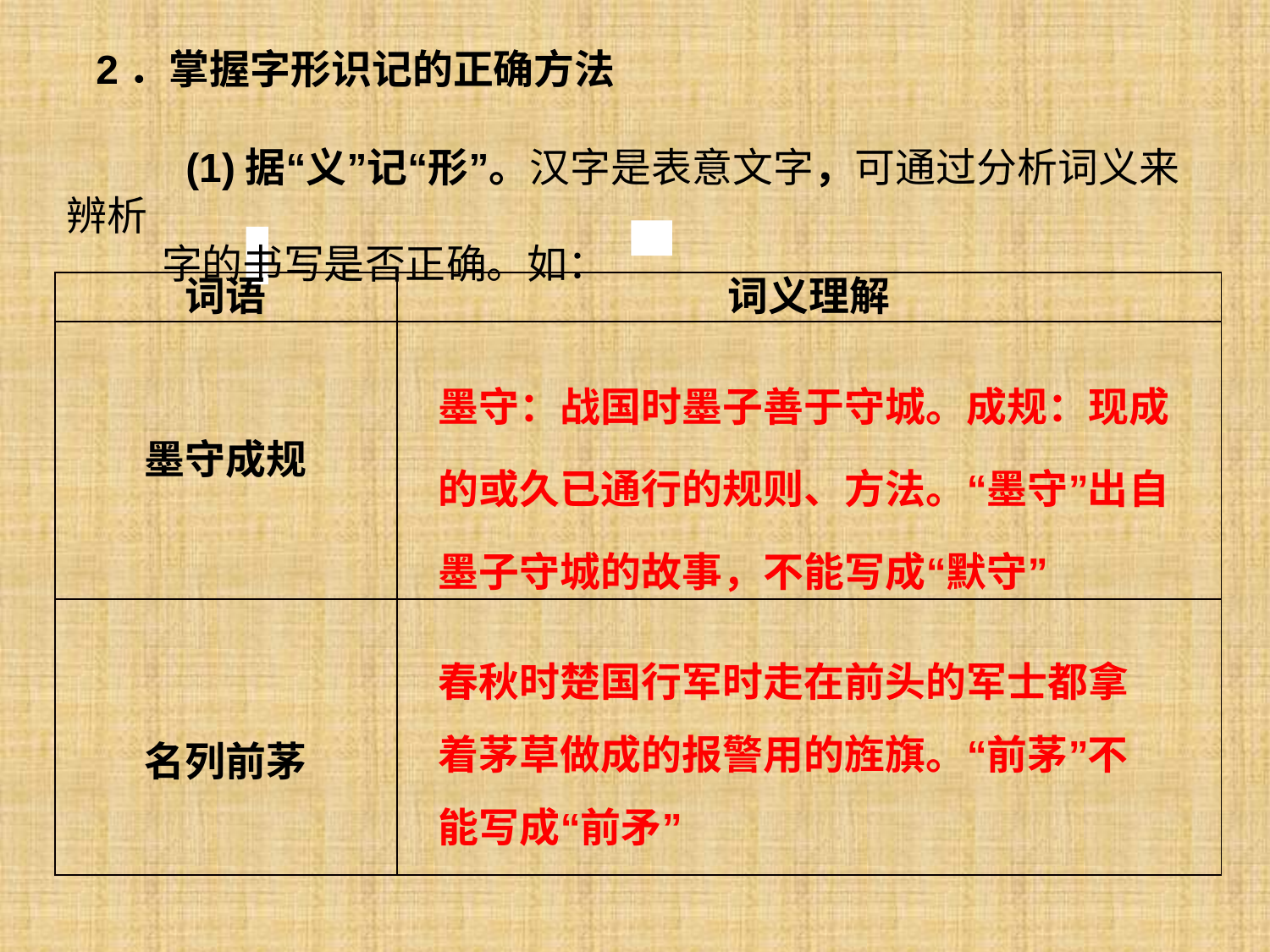

2．掌握字形识记的正确方法

        (1)据“义”记“形”。汉字是表意文字，可通过分析词义来辨析
     字的书写是否正确。如：

| 词语 | 词义理解 |
| --- | --- |
| 墨守成规 |  |
| 名列前茅 |  |
墨守：战国时墨子善于守城。成规：现成的或久已通行的规则、方法。“墨守”出自墨子守城的故事，不能写成“默守”
春秋时楚国行军时走在前头的军士都拿着茅草做成的报警用的旌旗。“前茅”不能写成“前矛”